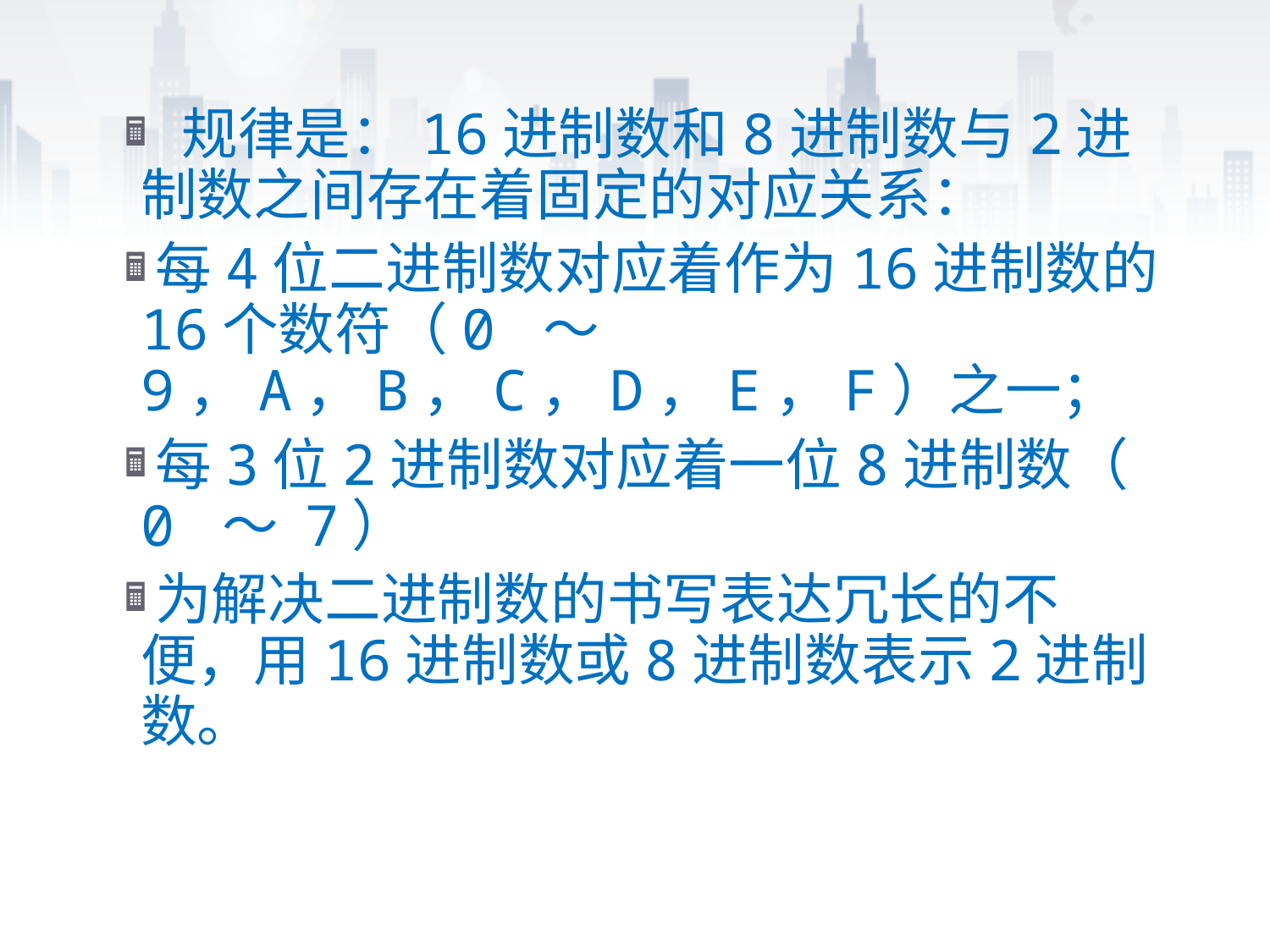

规律是：16进制数和8进制数与2进制数之间存在着固定的对应关系：
每4位二进制数对应着作为16进制数的16个数符（0 ～ 9，A，B，C，D，E，F）之一；
每3位2进制数对应着一位8进制数（ 0 ～ 7）
为解决二进制数的书写表达冗长的不便，用16进制数或8进制数表示2进制数。